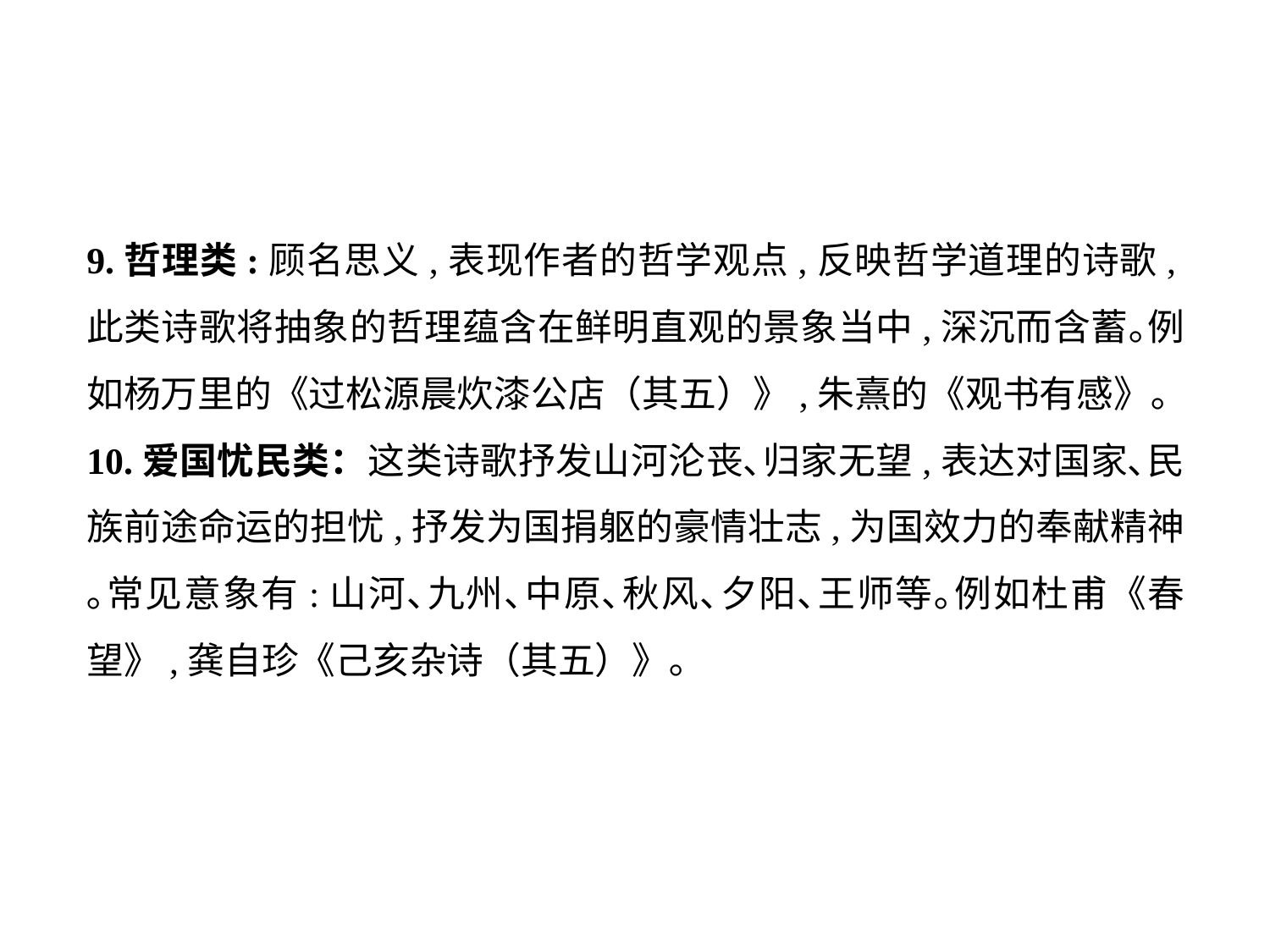

9.哲理类:顾名思义,表现作者的哲学观点,反映哲学道理的诗歌,此类诗歌将抽象的哲理蕴含在鲜明直观的景象当中,深沉而含蓄｡例如杨万里的《过松源晨炊漆公店（其五）》,朱熹的《观书有感》｡
10.爱国忧民类：这类诗歌抒发山河沦丧､归家无望,表达对国家､民族前途命运的担忧,抒发为国捐躯的豪情壮志,为国效力的奉献精神｡常见意象有:山河､九州､中原､秋风､夕阳､王师等｡例如杜甫《春望》,龚自珍《己亥杂诗（其五）》｡